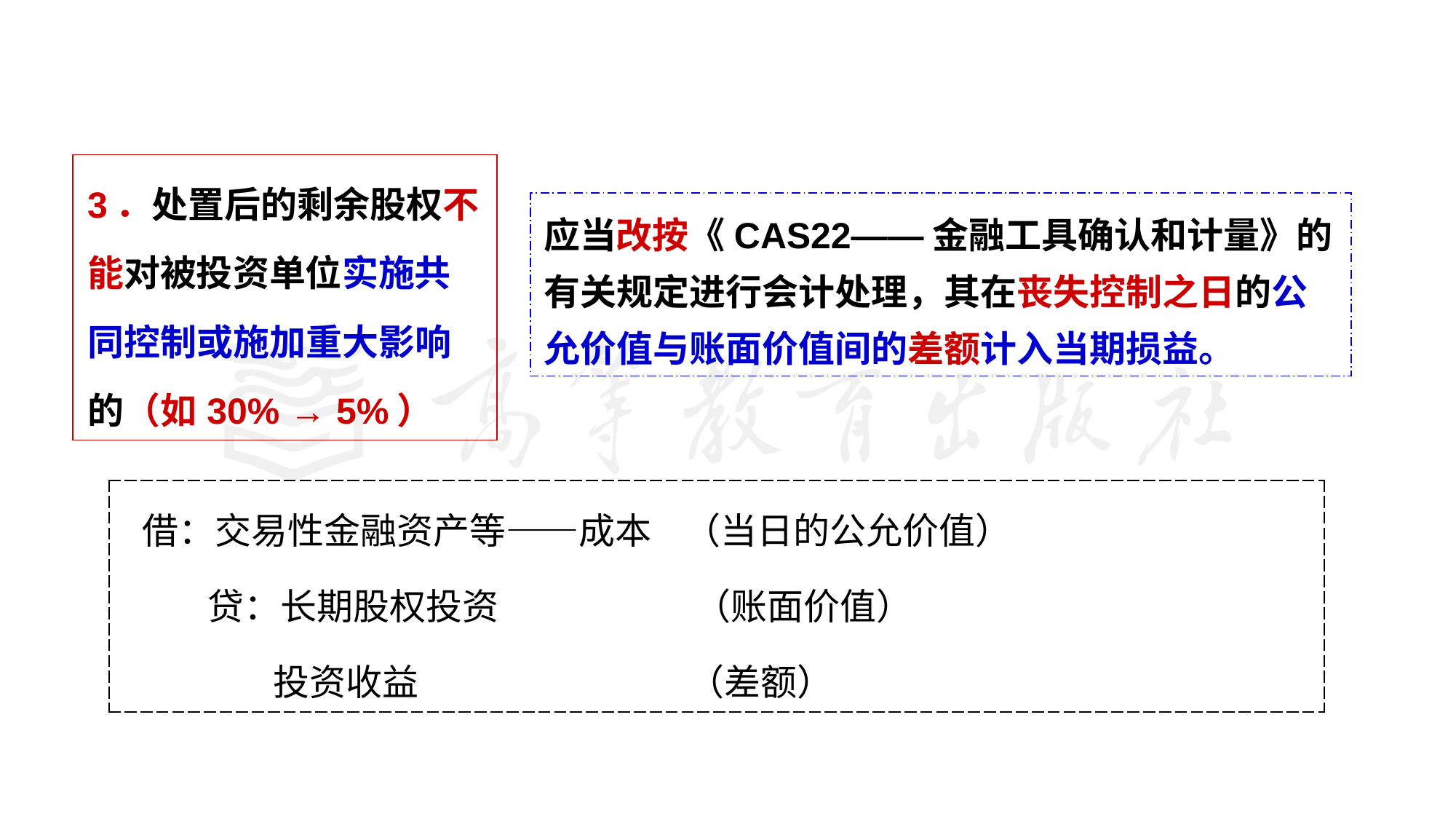

#
| 3．处置后的剩余股权不能对被投资单位实施共同控制或施加重大影响的（如30% → 5%） |
| --- |
应当改按《CAS22——金融工具确认和计量》的有关规定进行会计处理，其在丧失控制之日的公允价值与账面价值间的差额计入当期损益。
| 借：交易性金融资产等——成本 （当日的公允价值） 贷：长期股权投资 （账面价值） 投资收益 （差额） |
| --- |